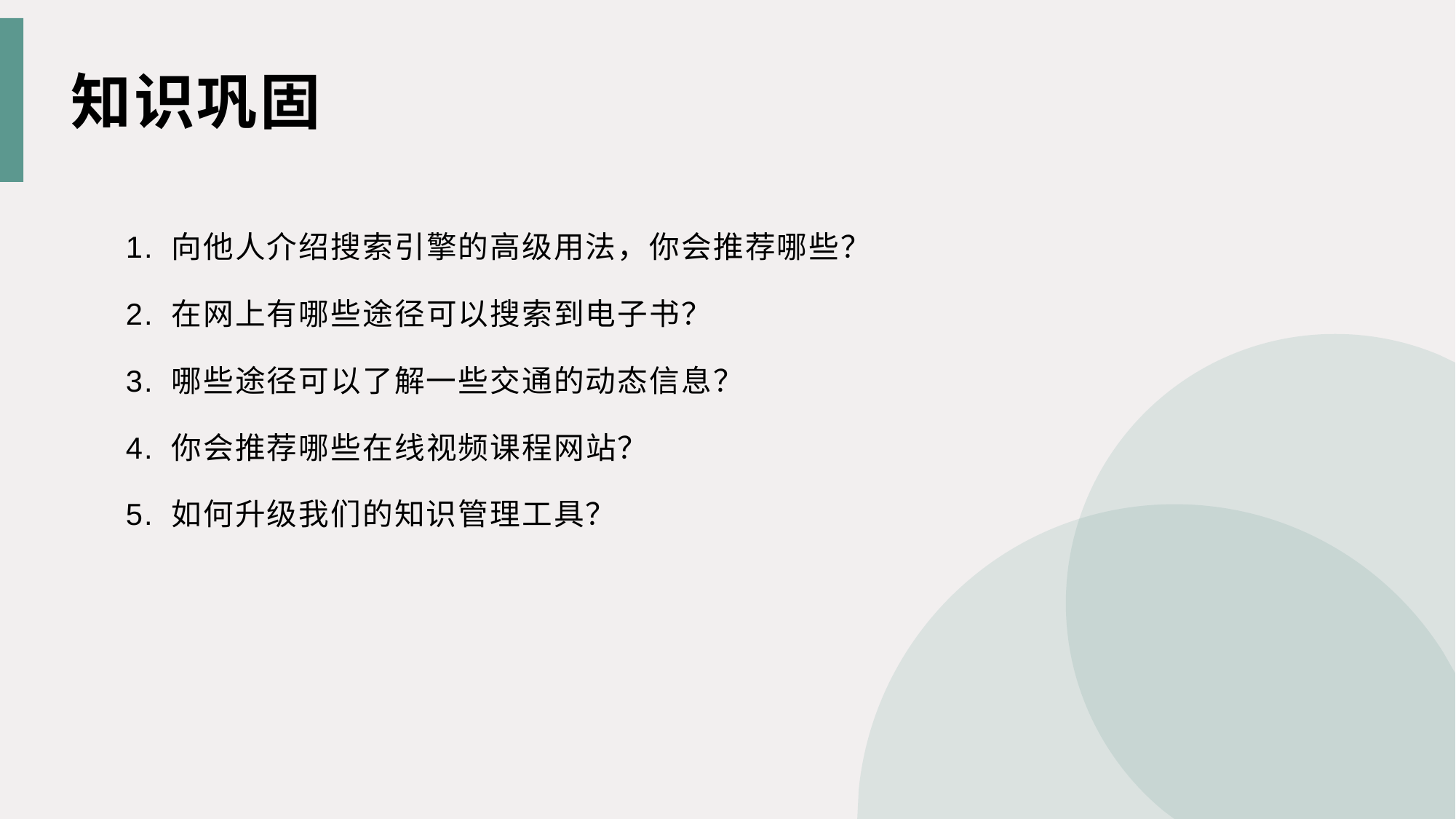

知识巩固
1. 向他人介绍搜索引擎的高级用法，你会推荐哪些？
2. 在网上有哪些途径可以搜索到电子书？
3. 哪些途径可以了解一些交通的动态信息？
4. 你会推荐哪些在线视频课程网站？
5. 如何升级我们的知识管理工具？